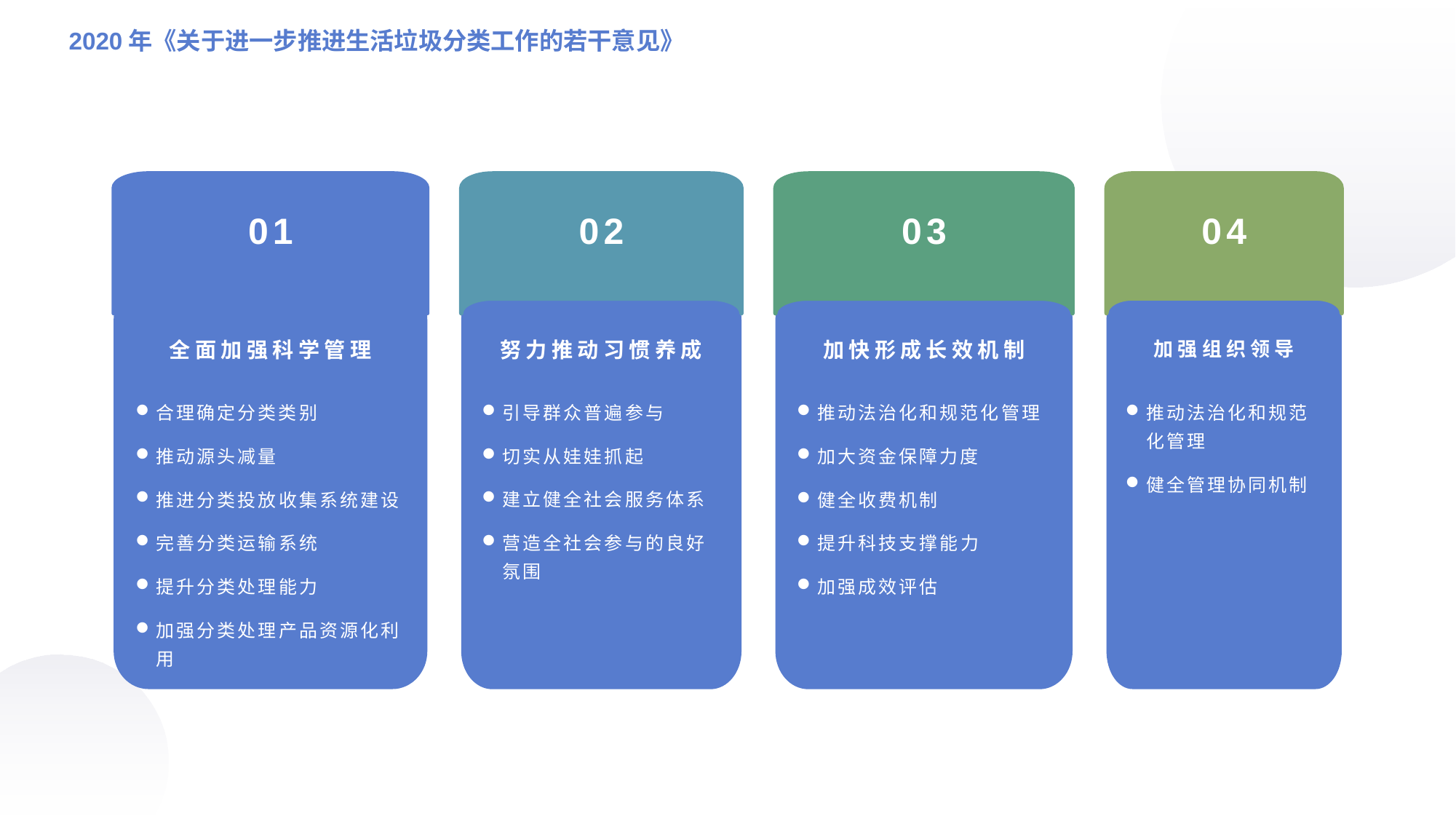

2020年《关于进一步推进生活垃圾分类工作的若干意见》

01

全面加强科学管理
合理确定分类类别
推动源头减量
推进分类投放收集系统建设
完善分类运输系统
提升分类处理能力
加强分类处理产品资源化利用

02

努力推动习惯养成
引导群众普遍参与
切实从娃娃抓起
建立健全社会服务体系
营造全社会参与的良好氛围

03

加快形成长效机制
推动法治化和规范化管理
加大资金保障力度
健全收费机制
提升科技支撑能力
加强成效评估

04

加强组织领导
推动法治化和规范化管理
健全管理协同机制